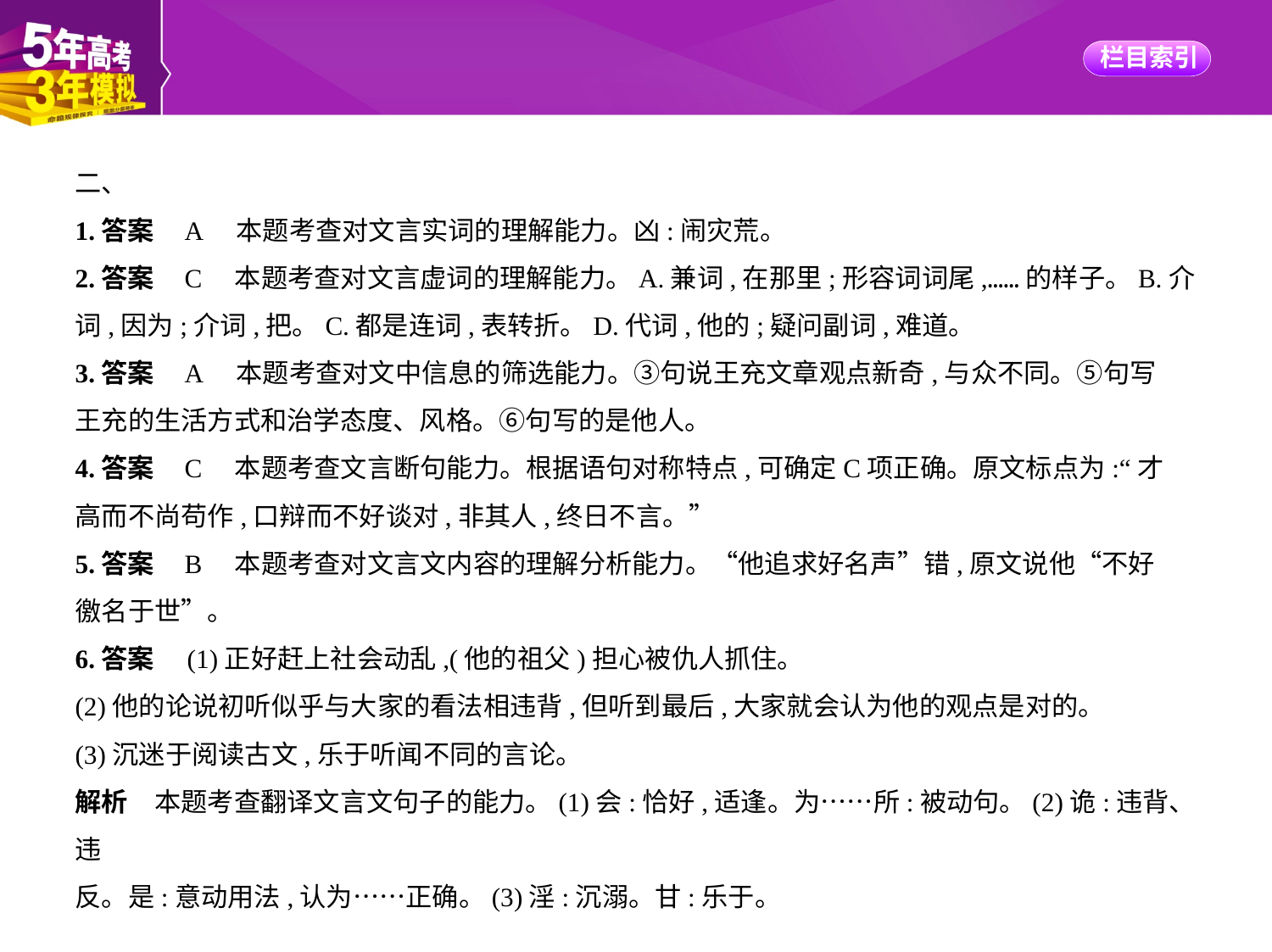

二、
1.答案    A　本题考查对文言实词的理解能力。凶:闹灾荒。
2.答案    C　本题考查对文言虚词的理解能力。A.兼词,在那里;形容词词尾,……的样子。B.介
词,因为;介词,把。C.都是连词,表转折。D.代词,他的;疑问副词,难道。
3.答案    A　本题考查对文中信息的筛选能力。③句说王充文章观点新奇,与众不同。⑤句写
王充的生活方式和治学态度、风格。⑥句写的是他人。
4.答案    C　本题考查文言断句能力。根据语句对称特点,可确定C项正确。原文标点为:“才
高而不尚苟作,口辩而不好谈对,非其人,终日不言。”
5.答案    B　本题考查对文言文内容的理解分析能力。“他追求好名声”错,原文说他“不好
徼名于世”。
6.答案　(1)正好赶上社会动乱,(他的祖父)担心被仇人抓住。
(2)他的论说初听似乎与大家的看法相违背,但听到最后,大家就会认为他的观点是对的。
(3)沉迷于阅读古文,乐于听闻不同的言论。
解析　本题考查翻译文言文句子的能力。(1)会:恰好,适逢。为……所:被动句。(2)诡:违背、违
反。是:意动用法,认为……正确。(3)淫:沉溺。甘:乐于。